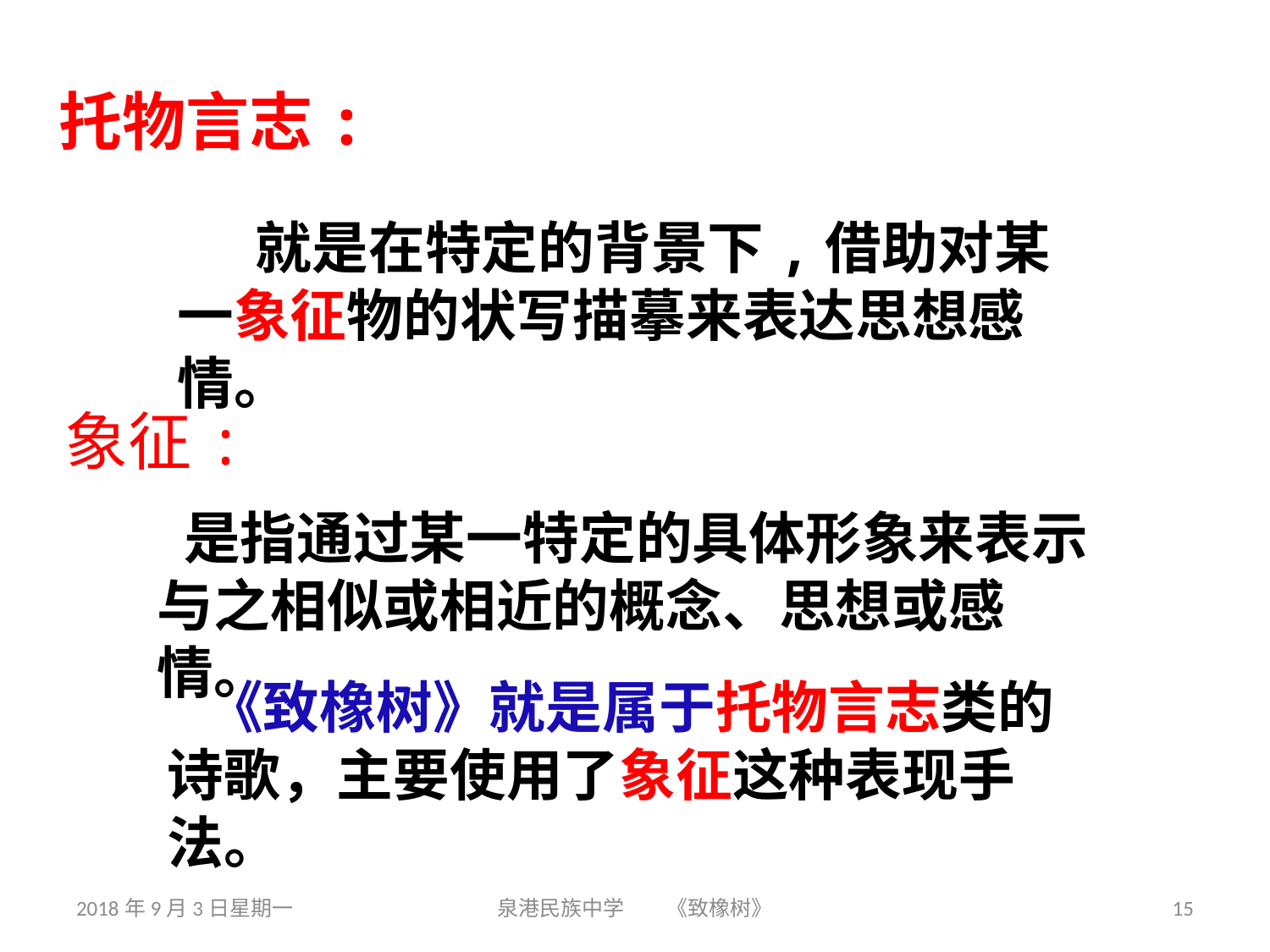

托物言志:
     就是在特定的背景下,借助对某一象征物的状写描摹来表达思想感情。
象征:
 是指通过某一特定的具体形象来表示与之相似或相近的概念、思想或感情。
  《致橡树》就是属于托物言志类的诗歌，主要使用了象征这种表现手法。
2018年9月3日星期一
泉港民族中学         《致橡树》
15